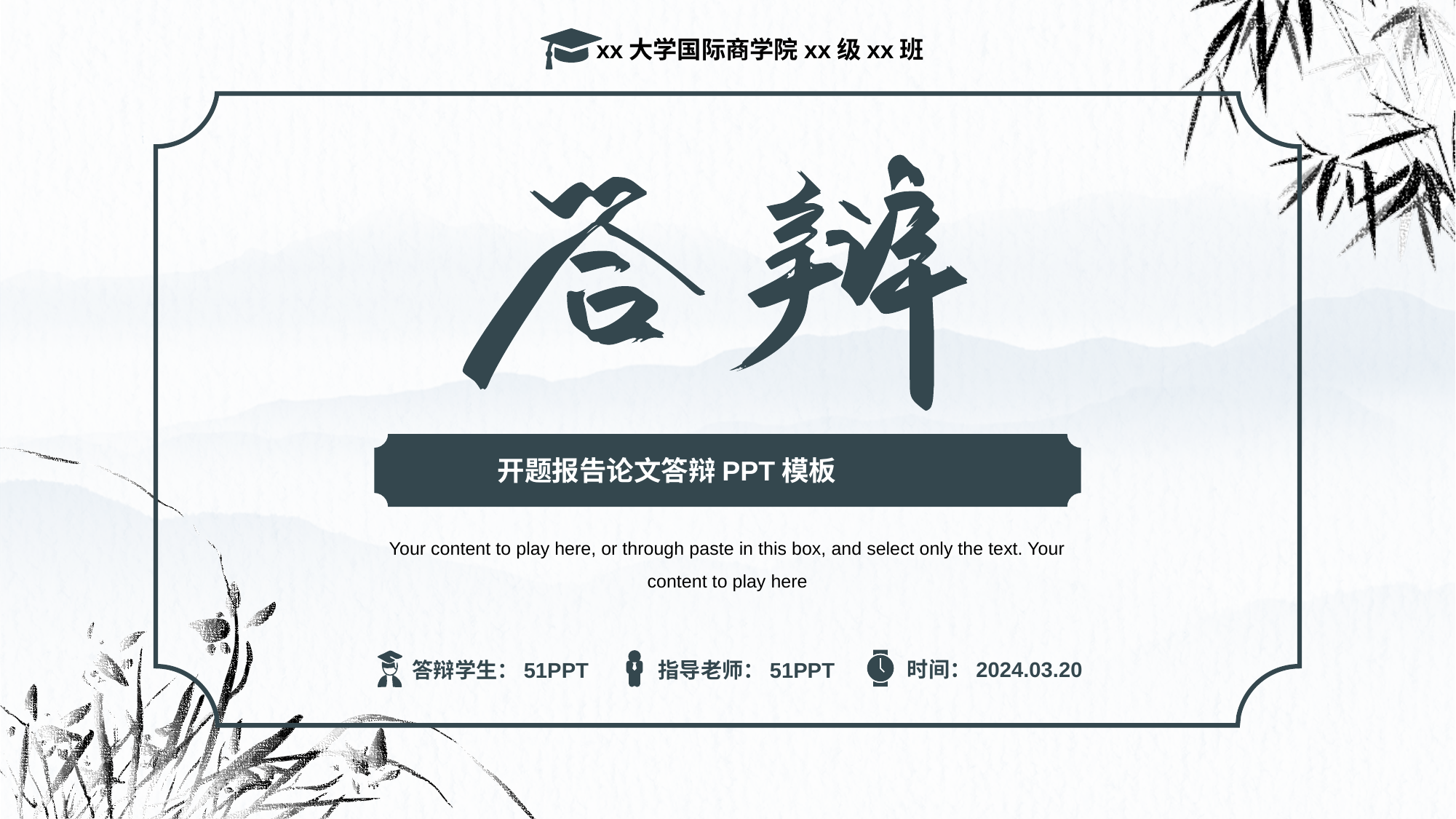

xx大学国际商学院xx级xx班

开题报告论文答辩PPT模板
Your content to play here, or through paste in this box, and select only the text. Your content to play here

时间：2024.03.20

指导老师：51PPT

答辩学生：51PPT